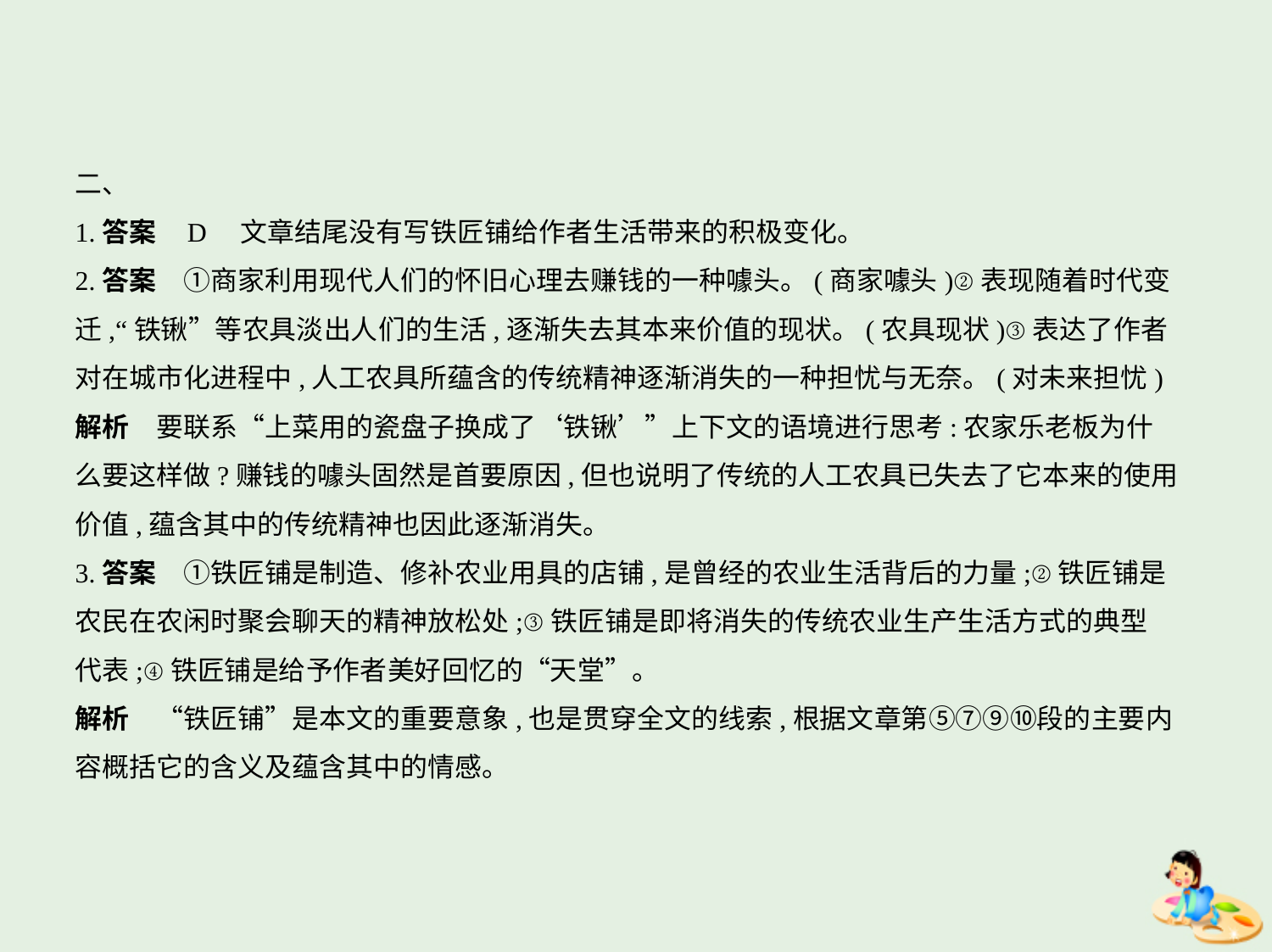

二、
1.答案    D　文章结尾没有写铁匠铺给作者生活带来的积极变化。
2.答案　①商家利用现代人们的怀旧心理去赚钱的一种噱头。(商家噱头)②表现随着时代变
迁,“铁锹”等农具淡出人们的生活,逐渐失去其本来价值的现状。(农具现状)③表达了作者
对在城市化进程中,人工农具所蕴含的传统精神逐渐消失的一种担忧与无奈。(对未来担忧)
解析　要联系“上菜用的瓷盘子换成了‘铁锹’”上下文的语境进行思考:农家乐老板为什
么要这样做?赚钱的噱头固然是首要原因,但也说明了传统的人工农具已失去了它本来的使用
价值,蕴含其中的传统精神也因此逐渐消失。
3.答案　①铁匠铺是制造、修补农业用具的店铺,是曾经的农业生活背后的力量;②铁匠铺是
农民在农闲时聚会聊天的精神放松处;③铁匠铺是即将消失的传统农业生产生活方式的典型
代表;④铁匠铺是给予作者美好回忆的“天堂”。
解析　“铁匠铺”是本文的重要意象,也是贯穿全文的线索,根据文章第⑤⑦⑨⑩段的主要内
容概括它的含义及蕴含其中的情感。